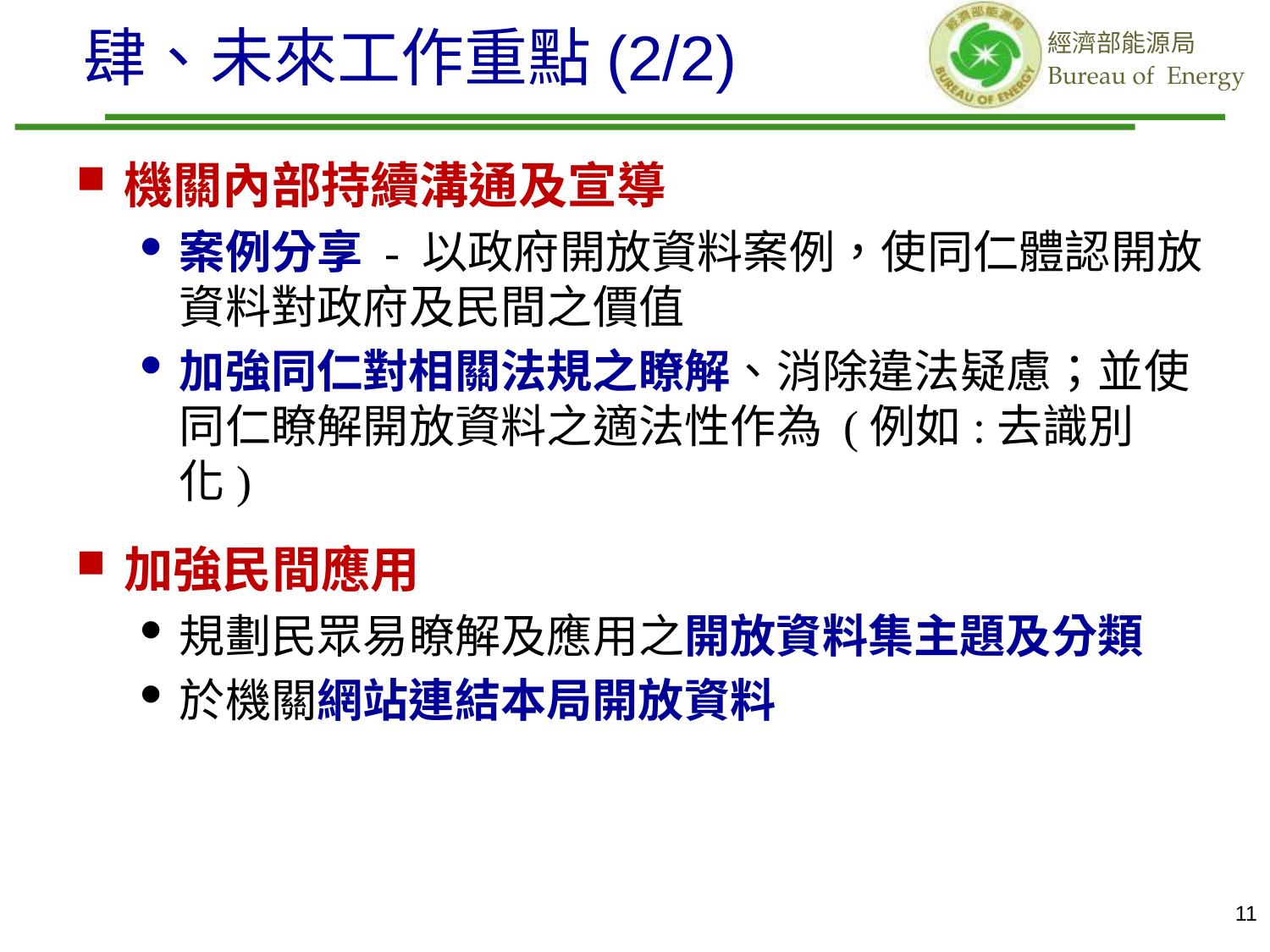

肆、未來工作重點(2/2)
機關內部持續溝通及宣導
案例分享 - 以政府開放資料案例，使同仁體認開放資料對政府及民間之價值
加強同仁對相關法規之瞭解、消除違法疑慮；並使同仁瞭解開放資料之適法性作為 (例如:去識別化)
加強民間應用
規劃民眾易瞭解及應用之開放資料集主題及分類
於機關網站連結本局開放資料

11